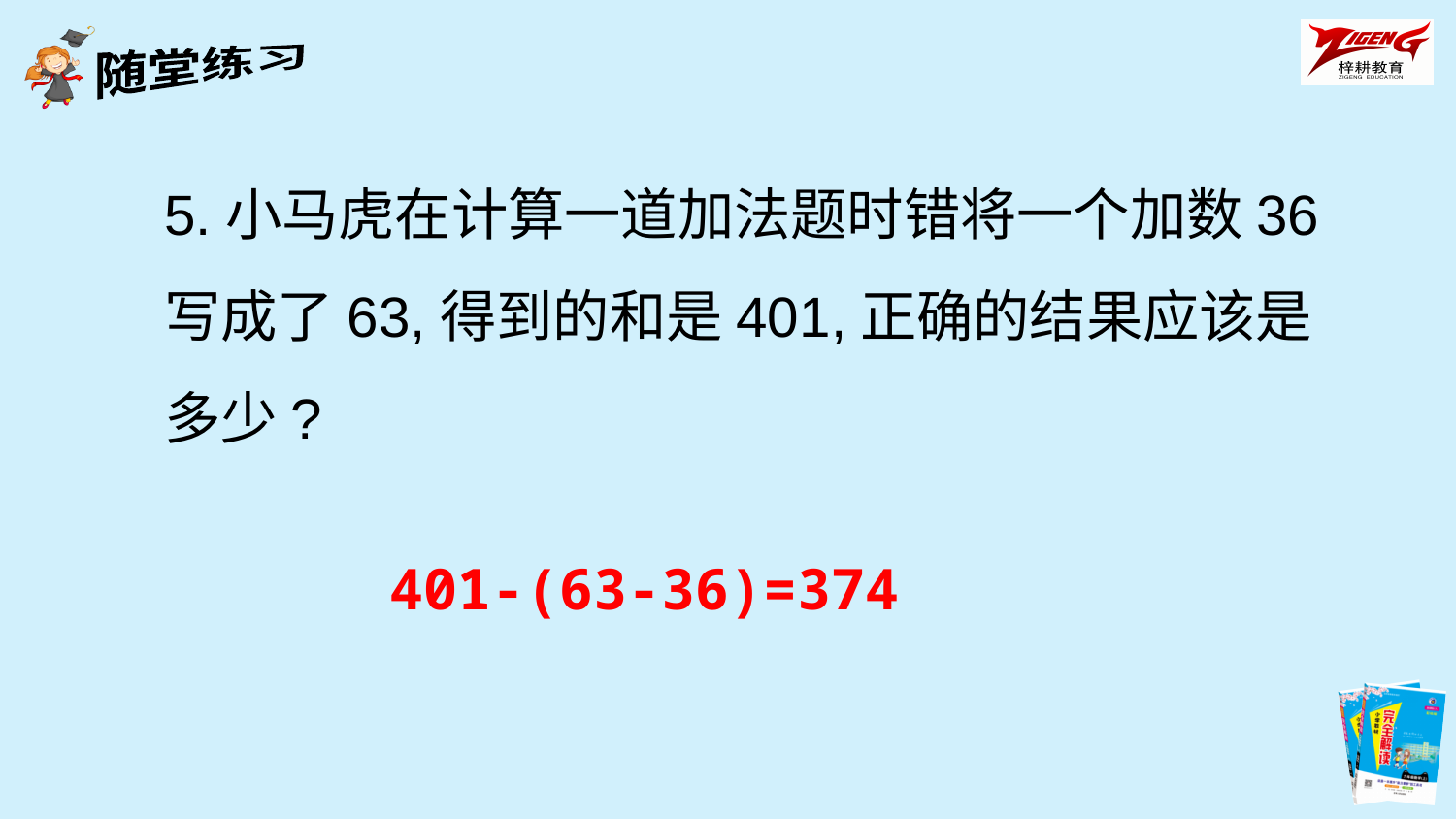

5.小马虎在计算一道加法题时错将一个加数36写成了63,得到的和是401,正确的结果应该是多少?
401-(63-36)=374